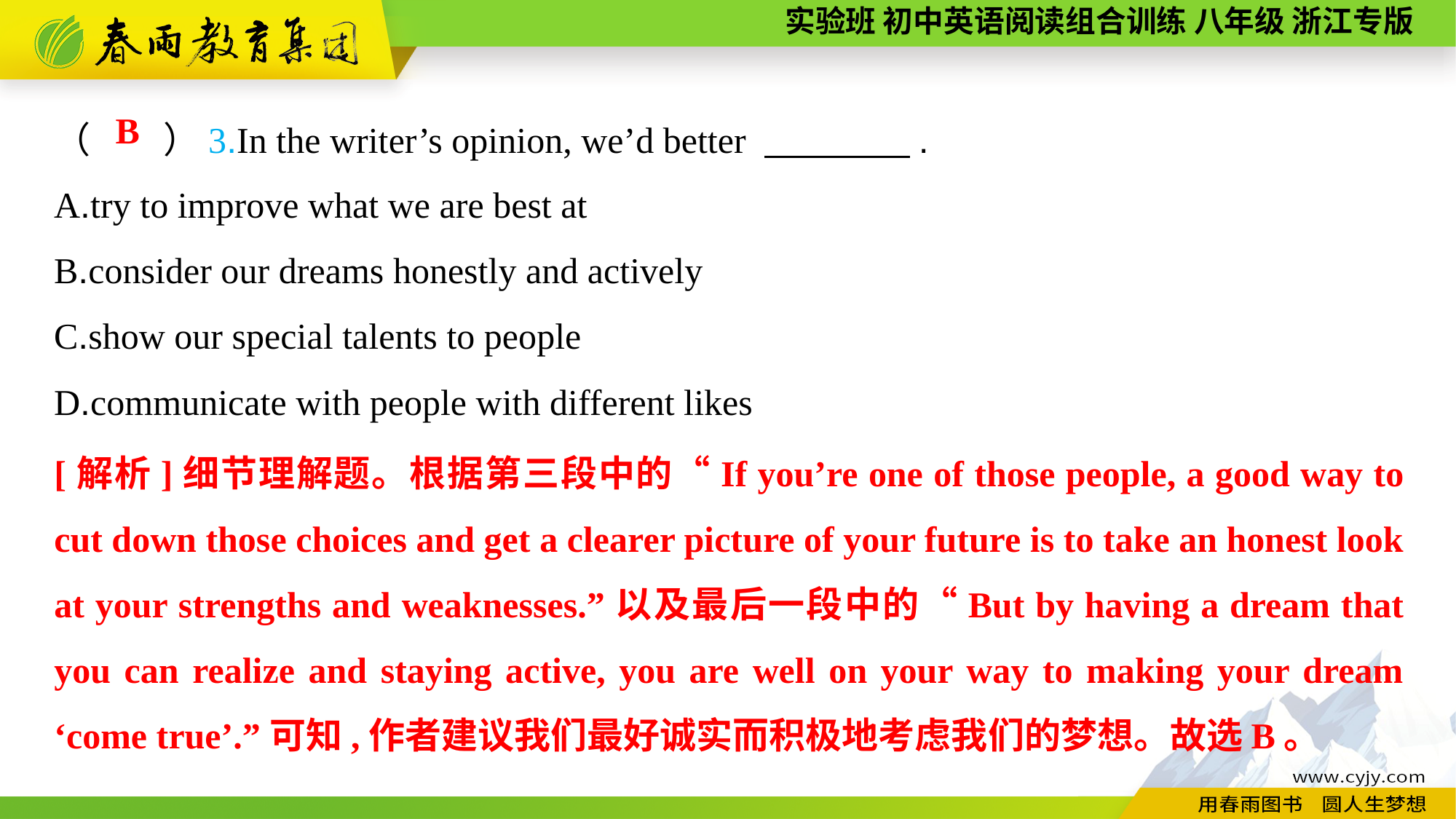

（　　）3.In the writer’s opinion, we’d better 　　　　.
A.try to improve what we are best at
B.consider our dreams honestly and actively
C.show our special talents to people
D.communicate with people with different likes
B
[解析]细节理解题。根据第三段中的“If you’re one of those people, a good way to cut down those choices and get a clearer picture of your future is to take an honest look at your strengths and weaknesses.”以及最后一段中的“But by having a dream that you can realize and staying active, you are well on your way to making your dream ‘come true’.”可知,作者建议我们最好诚实而积极地考虑我们的梦想。故选B。